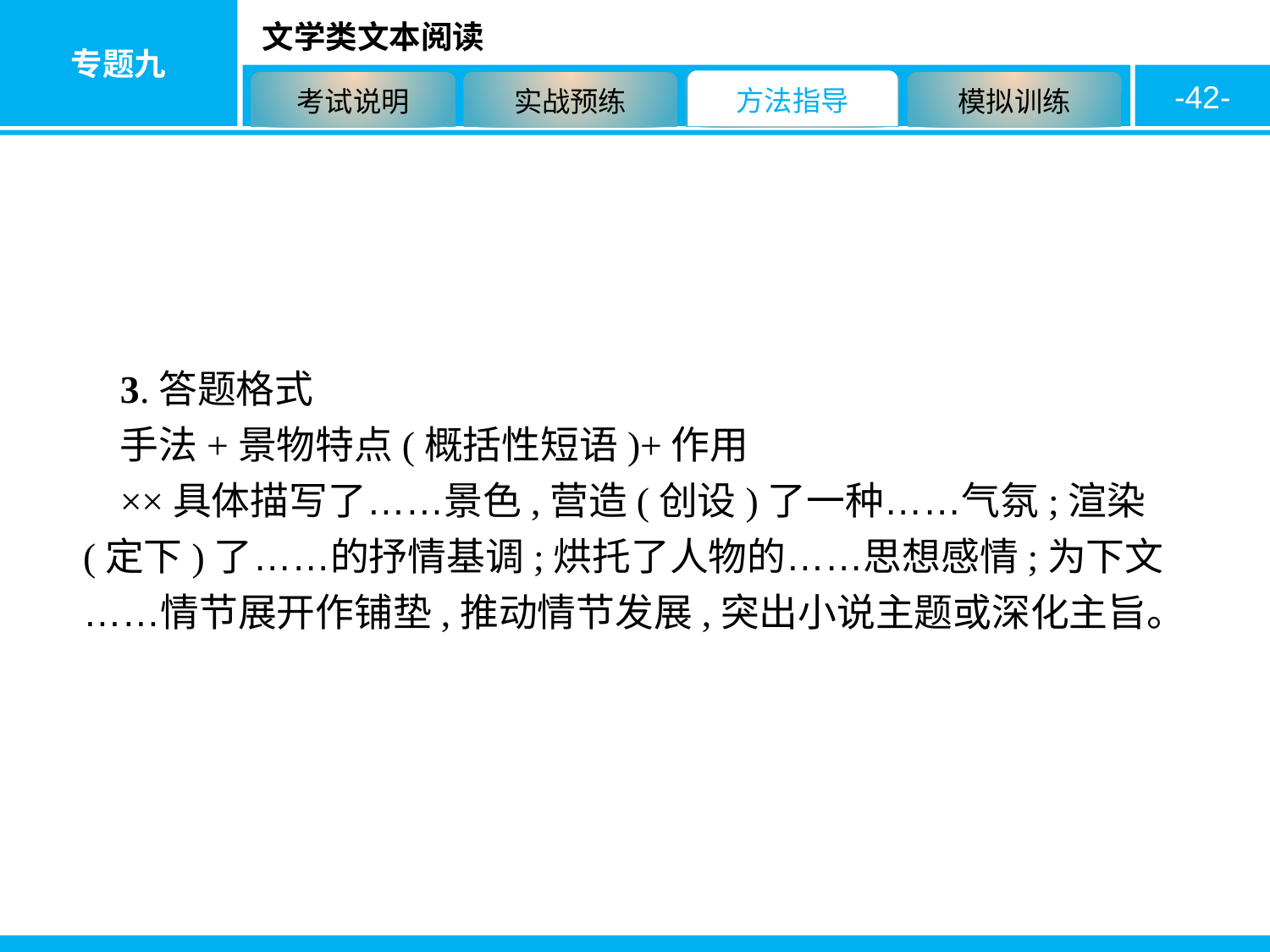

-42-
3.答题格式
手法+景物特点(概括性短语)+作用
××具体描写了……景色,营造(创设)了一种……气氛;渲染(定下)了……的抒情基调;烘托了人物的……思想感情;为下文……情节展开作铺垫,推动情节发展,突出小说主题或深化主旨。